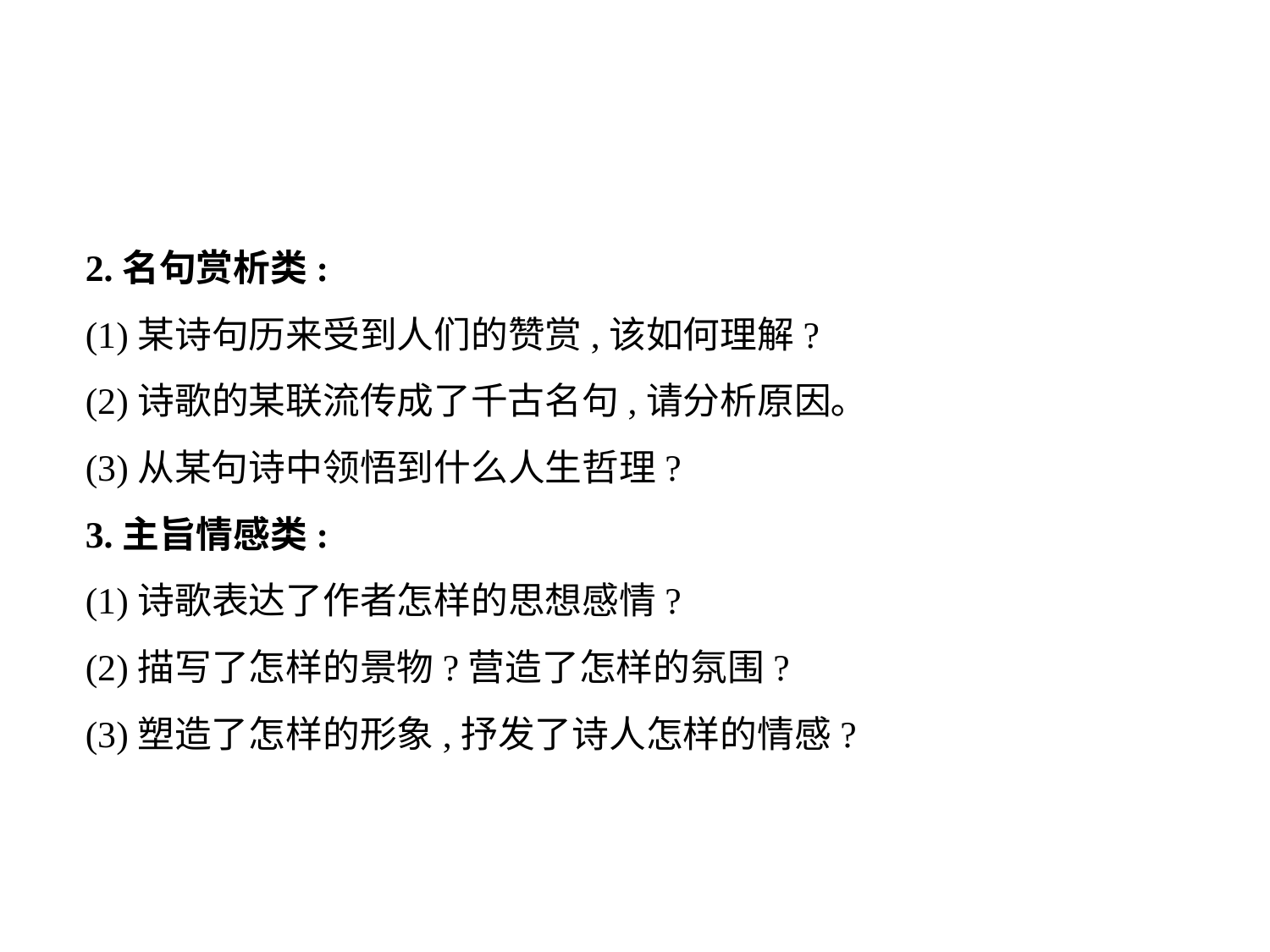

2.名句赏析类:
(1)某诗句历来受到人们的赞赏,该如何理解?
(2)诗歌的某联流传成了千古名句,请分析原因｡
(3)从某句诗中领悟到什么人生哲理?
3.主旨情感类:
(1)诗歌表达了作者怎样的思想感情?
(2)描写了怎样的景物?营造了怎样的氛围?
(3)塑造了怎样的形象,抒发了诗人怎样的情感?